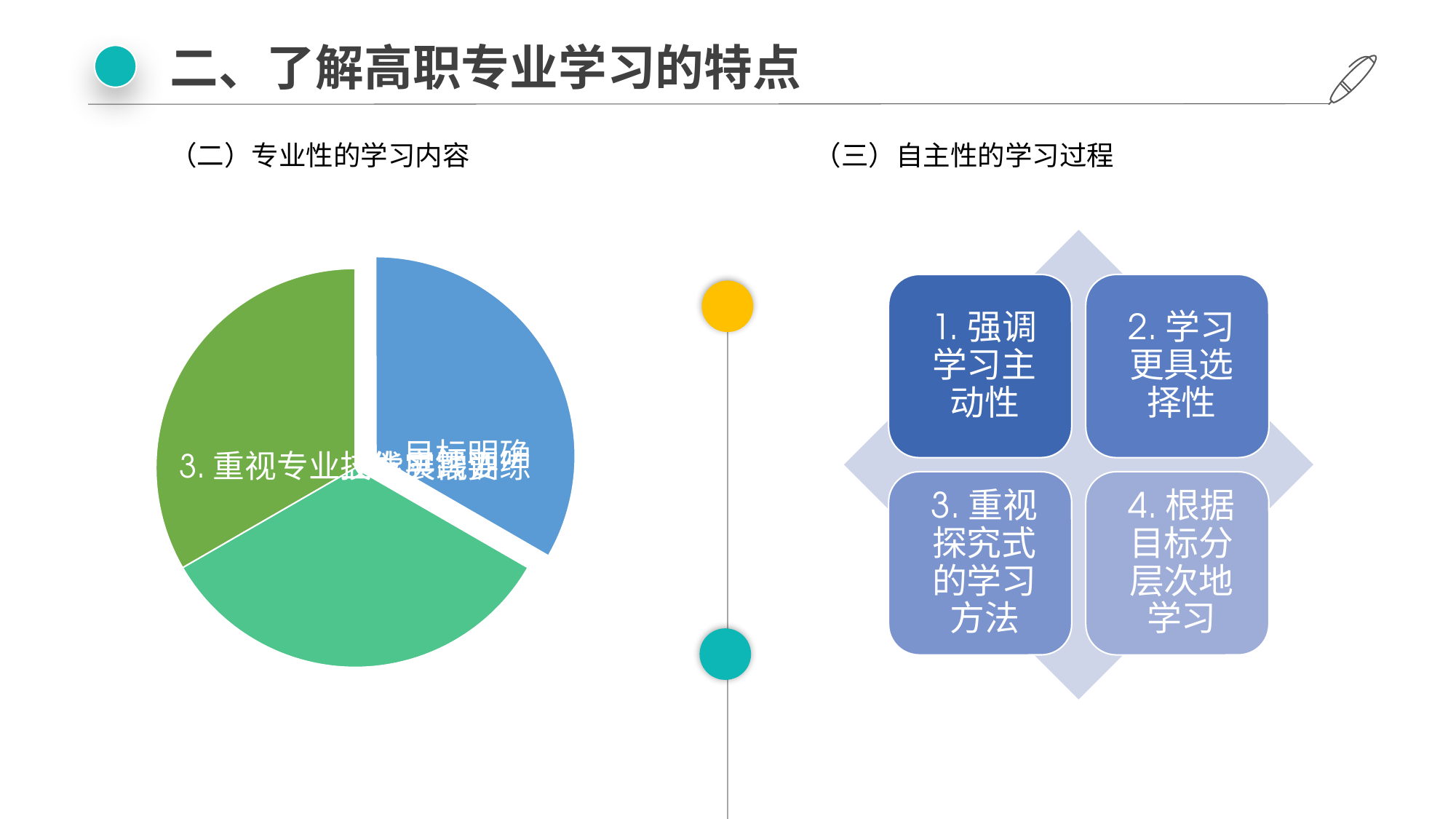

二、了解高职专业学习的特点

（二）专业性的学习内容
（三）自主性的学习过程
1.职业定向,目标明确
2.紧扣专业发展需要
3.重视专业技能实践训练
1.强调学习主动性
2.学习更具选择性
3.重视探究式的学习方法
4.根据目标分层次地学习